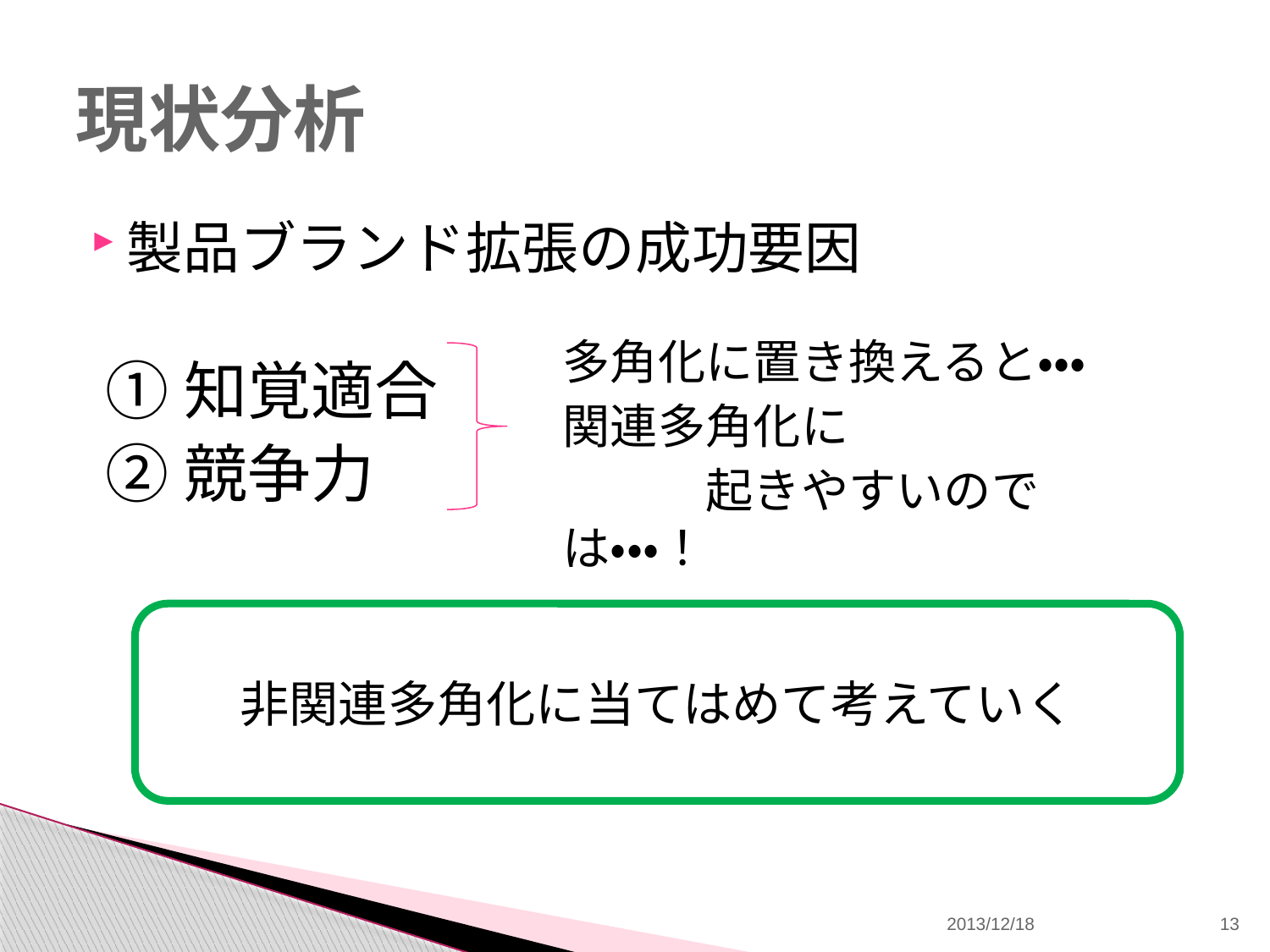

# 現状分析
製品ブランド拡張の成功要因

 ①知覚適合
 ②競争力

多角化に置き換えると・・・
関連多角化に
　　　起きやすいのでは・・・！

非関連多角化に当てはめて考えていく
2013/12/18
13